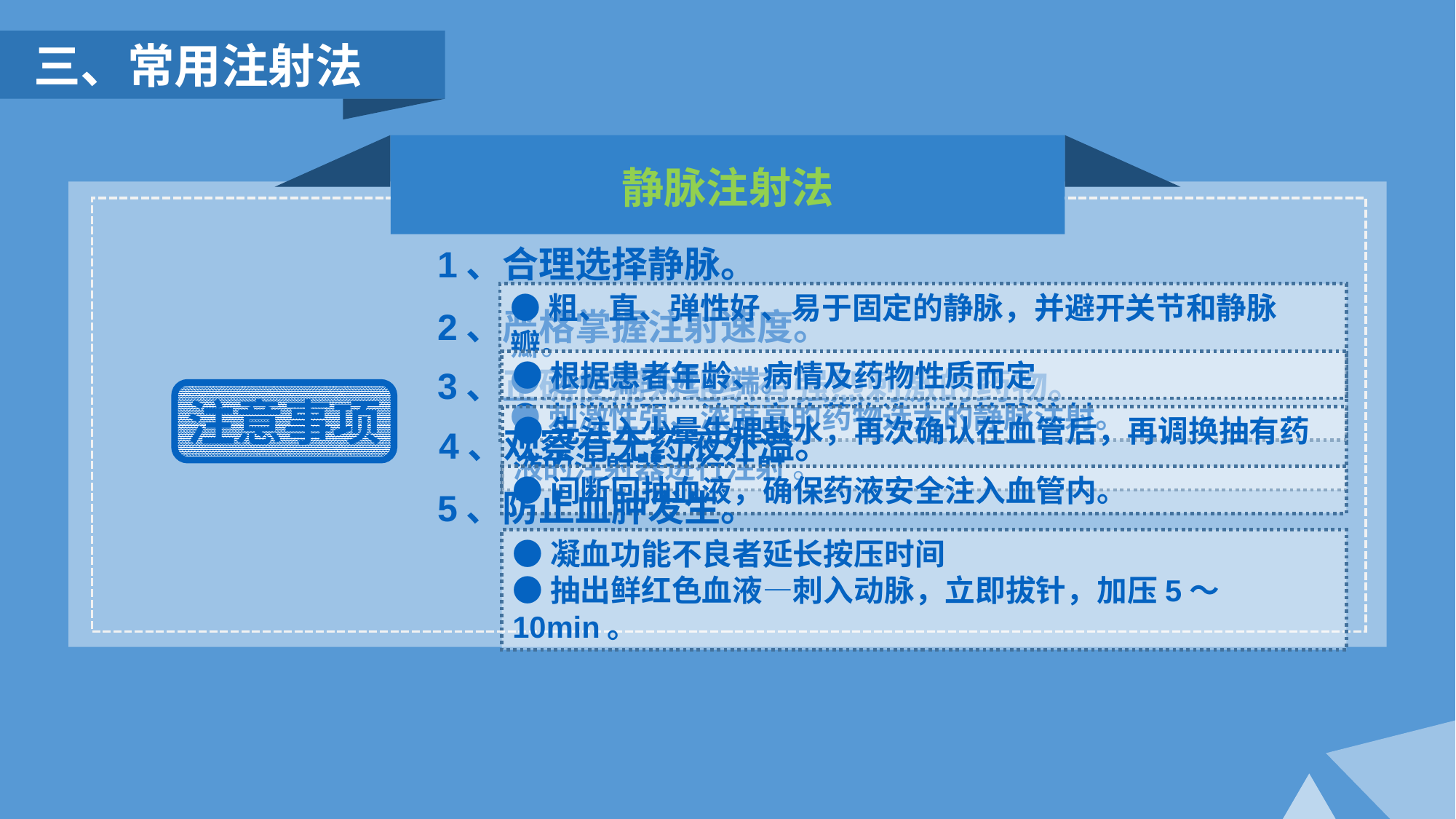

三、常用注射法

静脉注射法

1、合理选择静脉。

●粗、直、弹性好、易于固定的静脉，并避开关节和静脉瓣。
●远心端到近心端。
●刺激性强、浓度高的药物选大的静脉注射。
2、严格掌握注射速度。
3、正确使用对组织有强烈刺激的药物。
●根据患者年龄、病情及药物性质而定
注意事项
●先注入少量生理盐水，再次确认在血管后，再调换抽有药液的注射器进行注射 。
4、观察有无药液外溢。
●间断回抽血液，确保药液安全注入血管内。
5、防止血肿发生。
●凝血功能不良者延长按压时间
●抽出鲜红色血液—刺入动脉，立即拔针，加压5～10min。